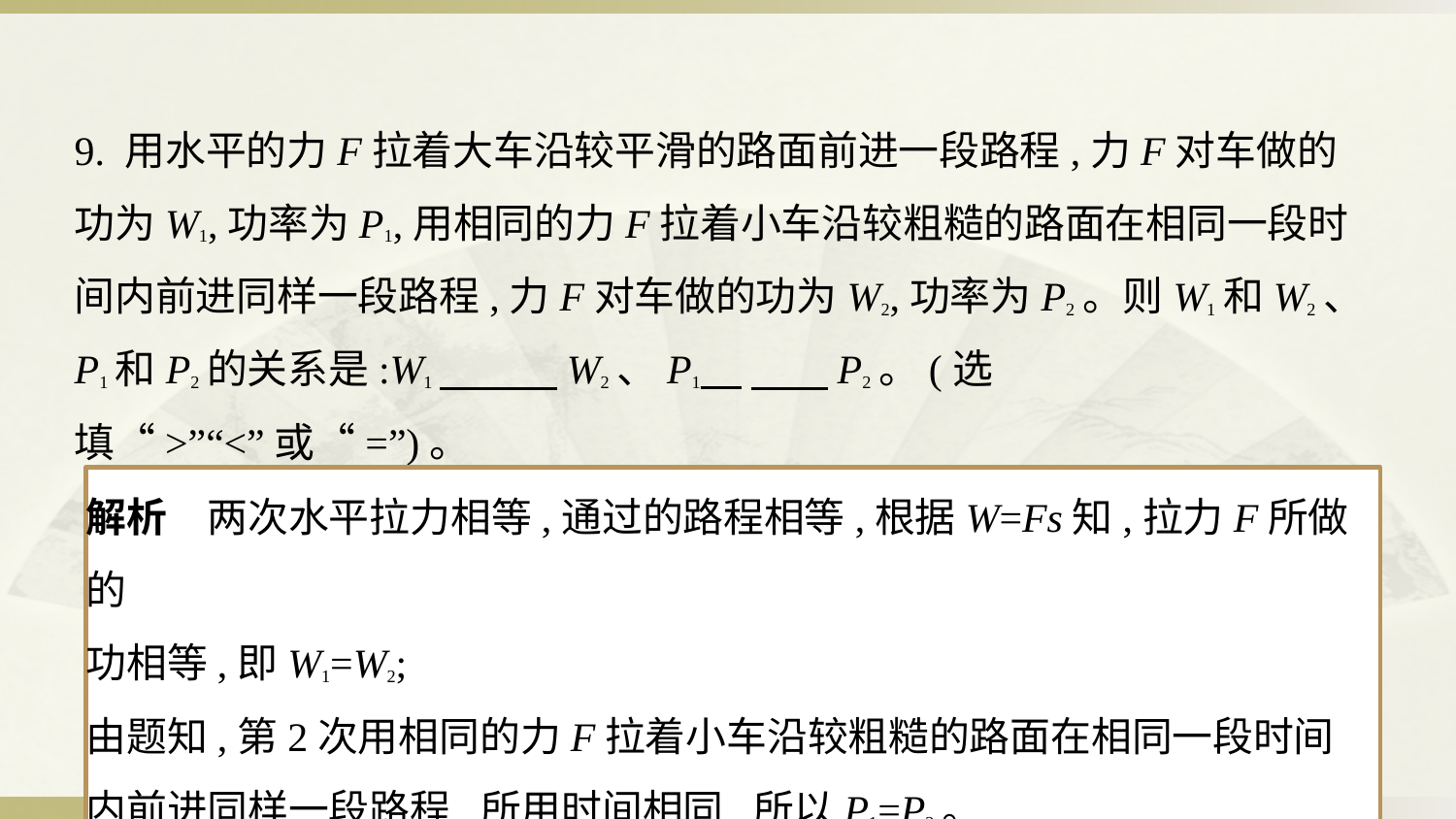

9. 用水平的力F拉着大车沿较平滑的路面前进一段路程,力F对车做的功为W1,功率为P1,用相同的力F拉着小车沿较粗糙的路面在相同一段时间内前进同样一段路程,力F对车做的功为W2,功率为P2。则W1和W2、P1和P2的关系是:W1　　    W2、P1    　    P2。(选填“>”“<”或“=”)。
解析　两次水平拉力相等,通过的路程相等,根据W=Fs知,拉力F所做的
功相等,即W1=W2;
由题知,第2次用相同的力F拉着小车沿较粗糙的路面在相同一段时间
内前进同样一段路程,所用时间相同,所以P1=P2。